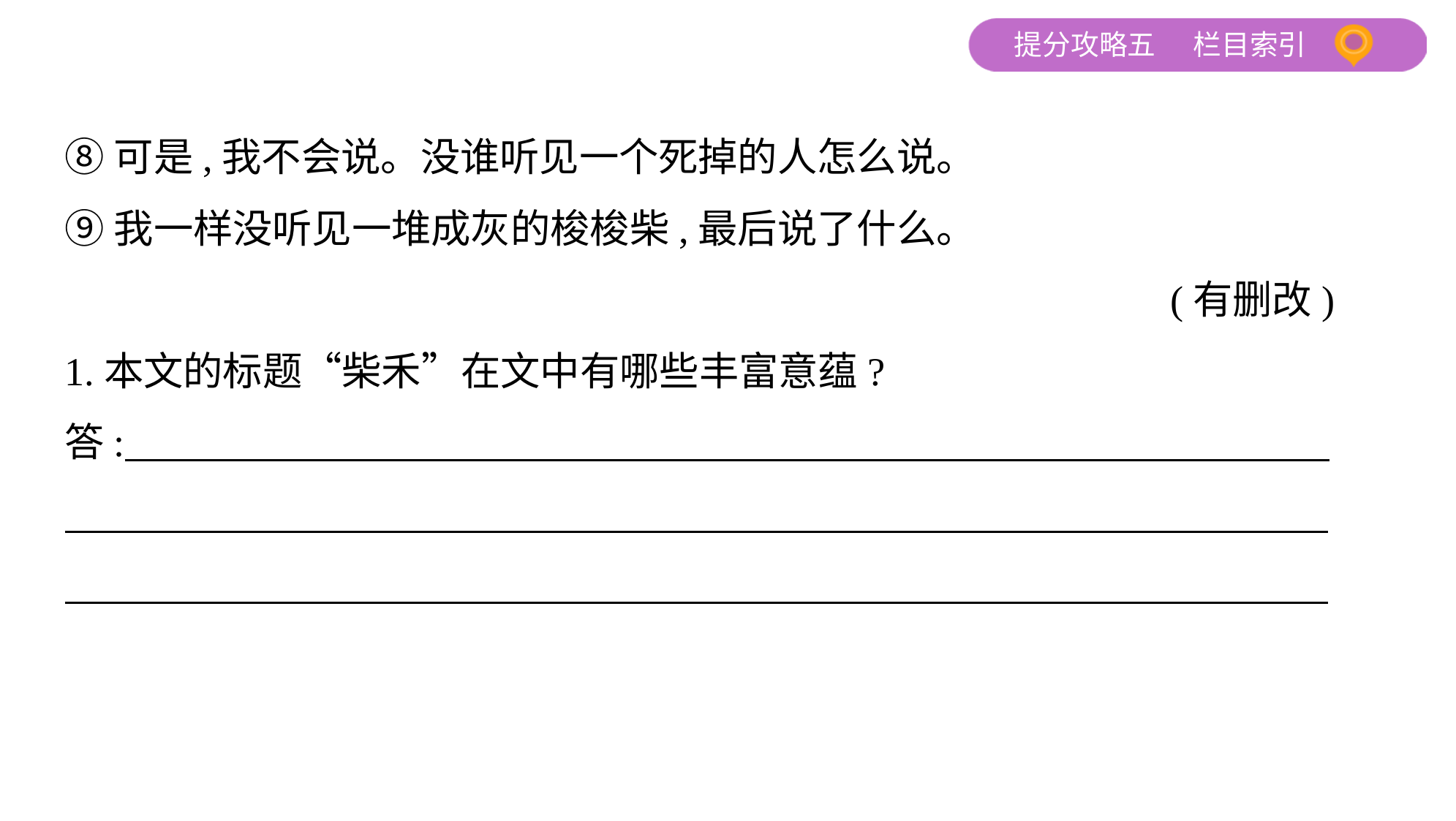

⑧可是,我不会说。没谁听见一个死掉的人怎么说。
⑨我一样没听见一堆成灰的梭梭柴,最后说了什么。
                                                                                                                (有删改)
1.本文的标题“柴禾”在文中有哪些丰富意蕴?
答: